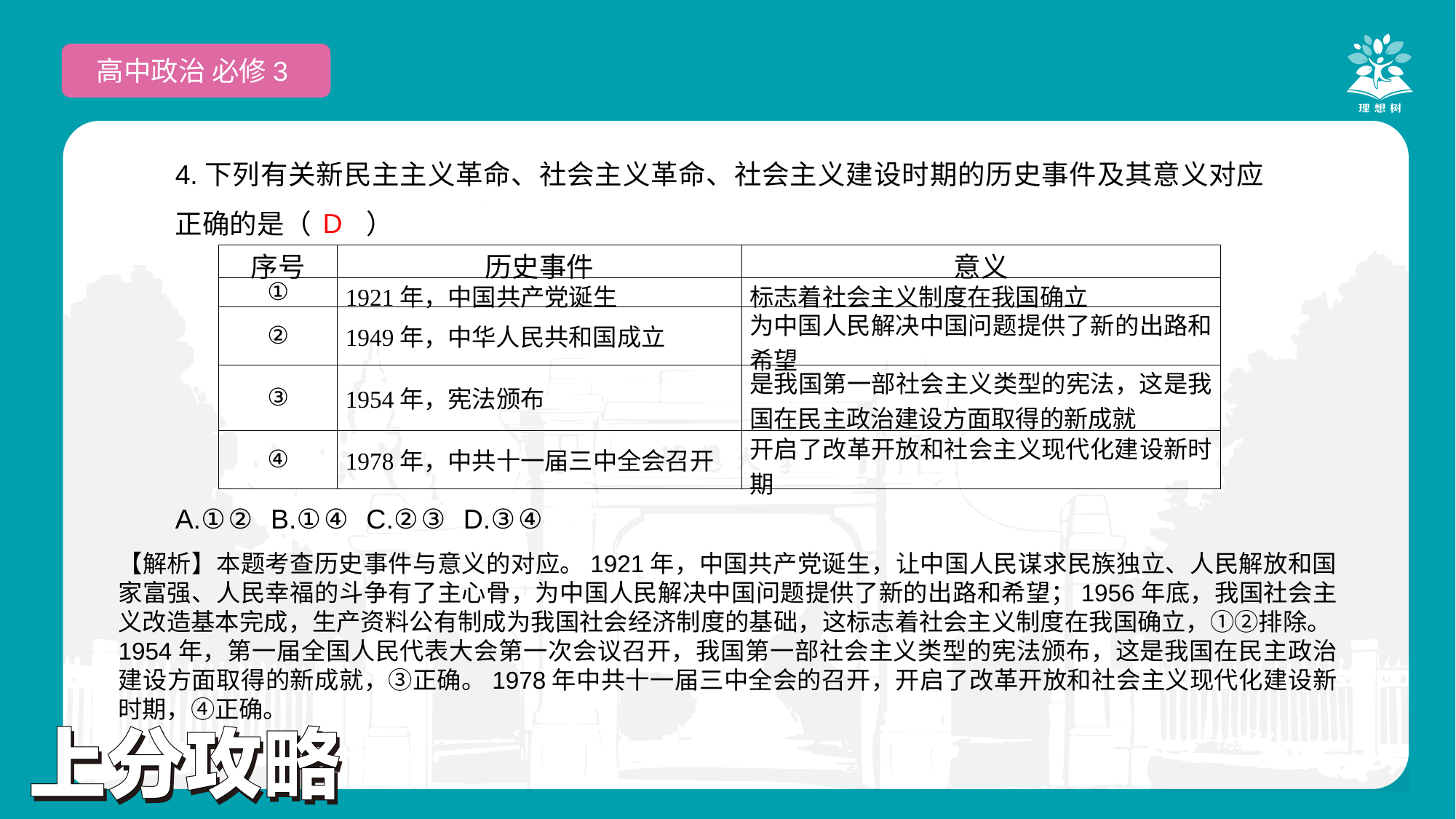

高中政治 必修3
4.下列有关新民主主义革命、社会主义革命、社会主义建设时期的历史事件及其意义对应正确的是（　　）

A.①②  B.①④  C.②③  D.③④
 D
| 序号 | 历史事件 | 意义 |
| --- | --- | --- |
| ① | 1921年，中国共产党诞生 | 标志着社会主义制度在我国确立 |
| ② | 1949年，中华人民共和国成立 | 为中国人民解决中国问题提供了新的出路和希望 |
| ③ | 1954年，宪法颁布 | 是我国第一部社会主义类型的宪法，这是我国在民主政治建设方面取得的新成就 |
| ④ | 1978年，中共十一届三中全会召开 | 开启了改革开放和社会主义现代化建设新时期 |
【解析】本题考查历史事件与意义的对应。1921年，中国共产党诞生，让中国人民谋求民族独立、人民解放和国家富强、人民幸福的斗争有了主心骨，为中国人民解决中国问题提供了新的出路和希望；1956年底，我国社会主义改造基本完成，生产资料公有制成为我国社会经济制度的基础，这标志着社会主义制度在我国确立，①②排除。1954年，第一届全国人民代表大会第一次会议召开，我国第一部社会主义类型的宪法颁布，这是我国在民主政治建设方面取得的新成就，③正确。1978年中共十一届三中全会的召开，开启了改革开放和社会主义现代化建设新时期，④正确。